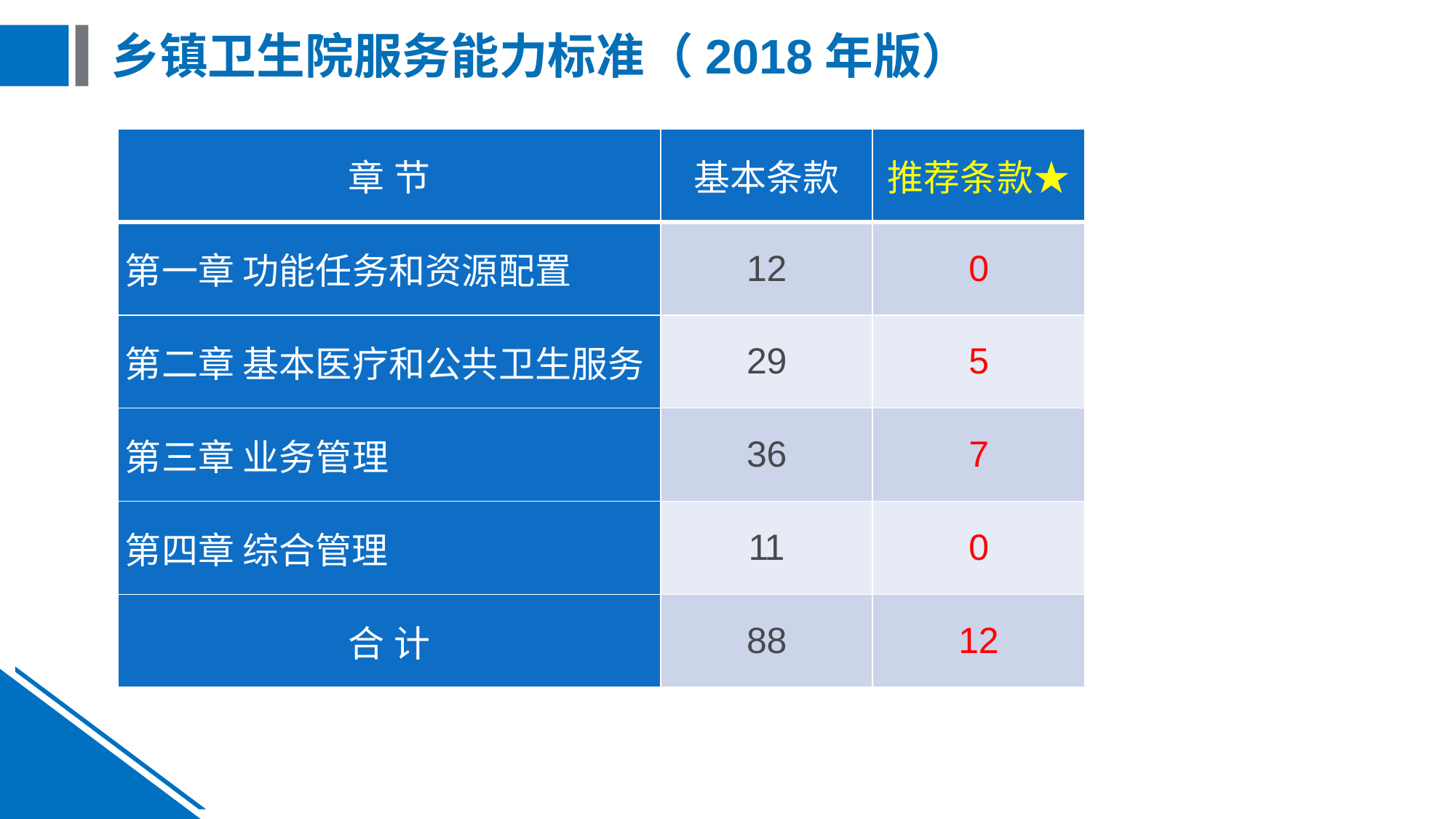

# 乡镇卫生院服务能力标准（2018年版）
| 章 节 | 基本条款 | 推荐条款★ |
| --- | --- | --- |
| 第一章 功能任务和资源配置 | 12 | 0 |
| 第二章 基本医疗和公共卫生服务 | 29 | 5 |
| 第三章 业务管理 | 36 | 7 |
| 第四章 综合管理 | 11 | 0 |
| 合 计 | 88 | 12 |